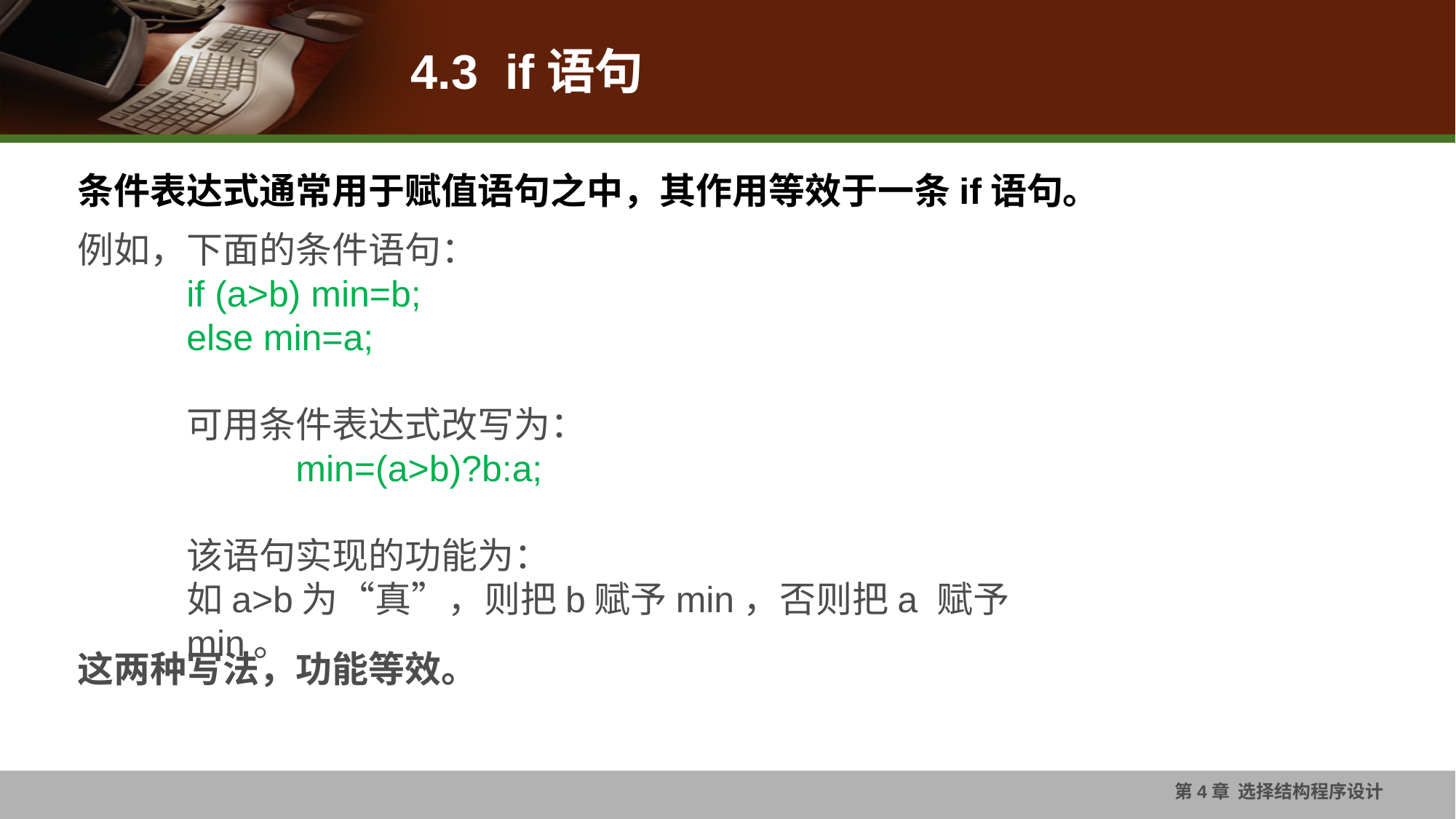

# 4.3  if语句
条件表达式通常用于赋值语句之中，其作用等效于一条if语句。
例如，下面的条件语句：
if (a>b) min=b;
else min=a;

可用条件表达式改写为：
	min=(a>b)?b:a;

该语句实现的功能为：
如a>b为“真”，则把b赋予min，否则把a 赋予min。
这两种写法，功能等效。
第4章  选择结构程序设计